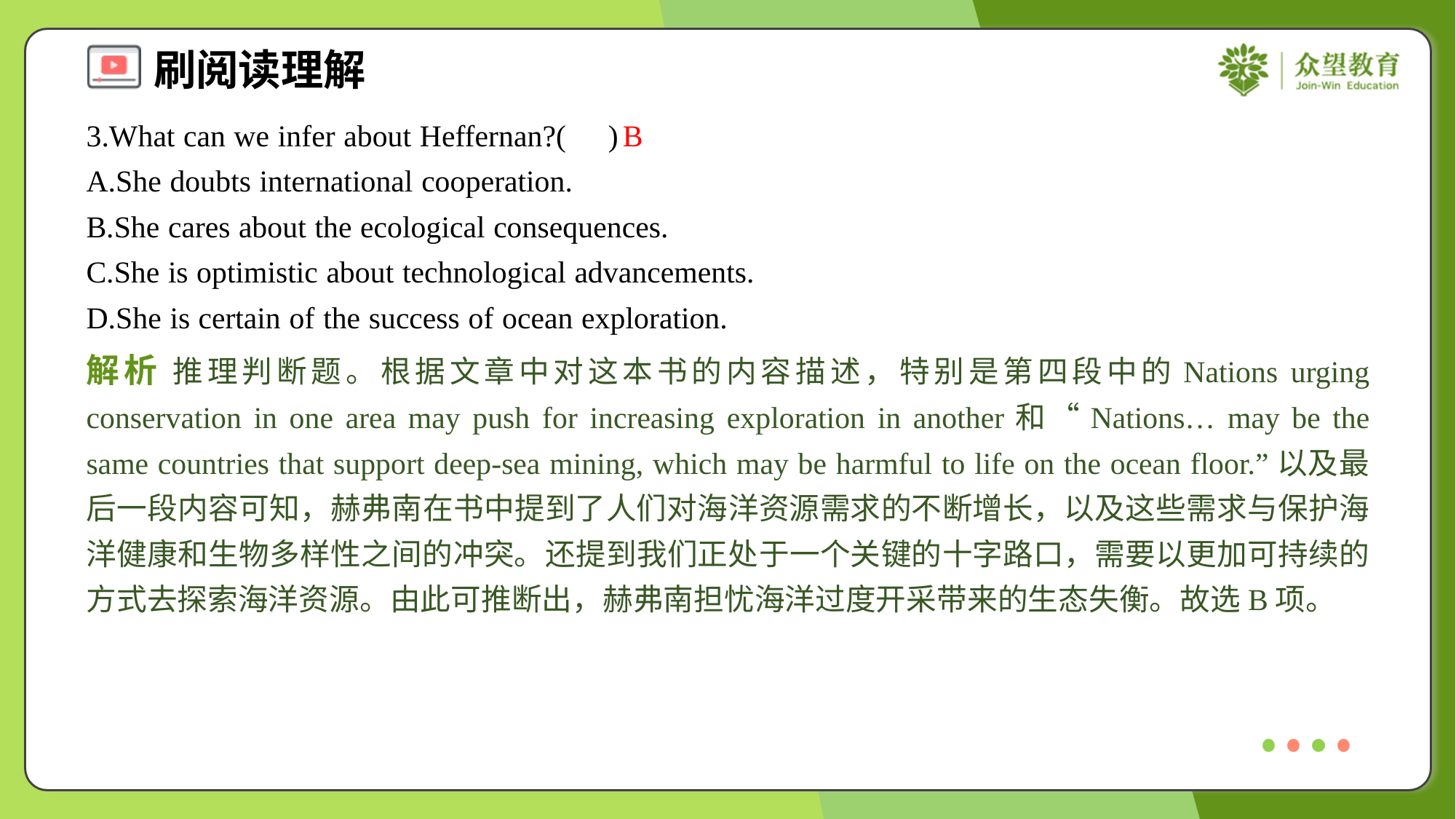

3.What can we infer about Heffernan?(     )
B
A.She doubts international cooperation.
B.She cares about the ecological consequences.
C.She is optimistic about technological advancements.
D.She is certain of the success of ocean exploration.
解析 推理判断题。根据文章中对这本书的内容描述，特别是第四段中的Nations urging conservation in one area may push for increasing exploration in another和“Nations… may be the same countries that support deep-sea mining, which may be harmful to life on the ocean floor.”以及最后一段内容可知，赫弗南在书中提到了人们对海洋资源需求的不断增长，以及这些需求与保护海洋健康和生物多样性之间的冲突。还提到我们正处于一个关键的十字路口，需要以更加可持续的方式去探索海洋资源。由此可推断出，赫弗南担忧海洋过度开采带来的生态失衡。故选B项。